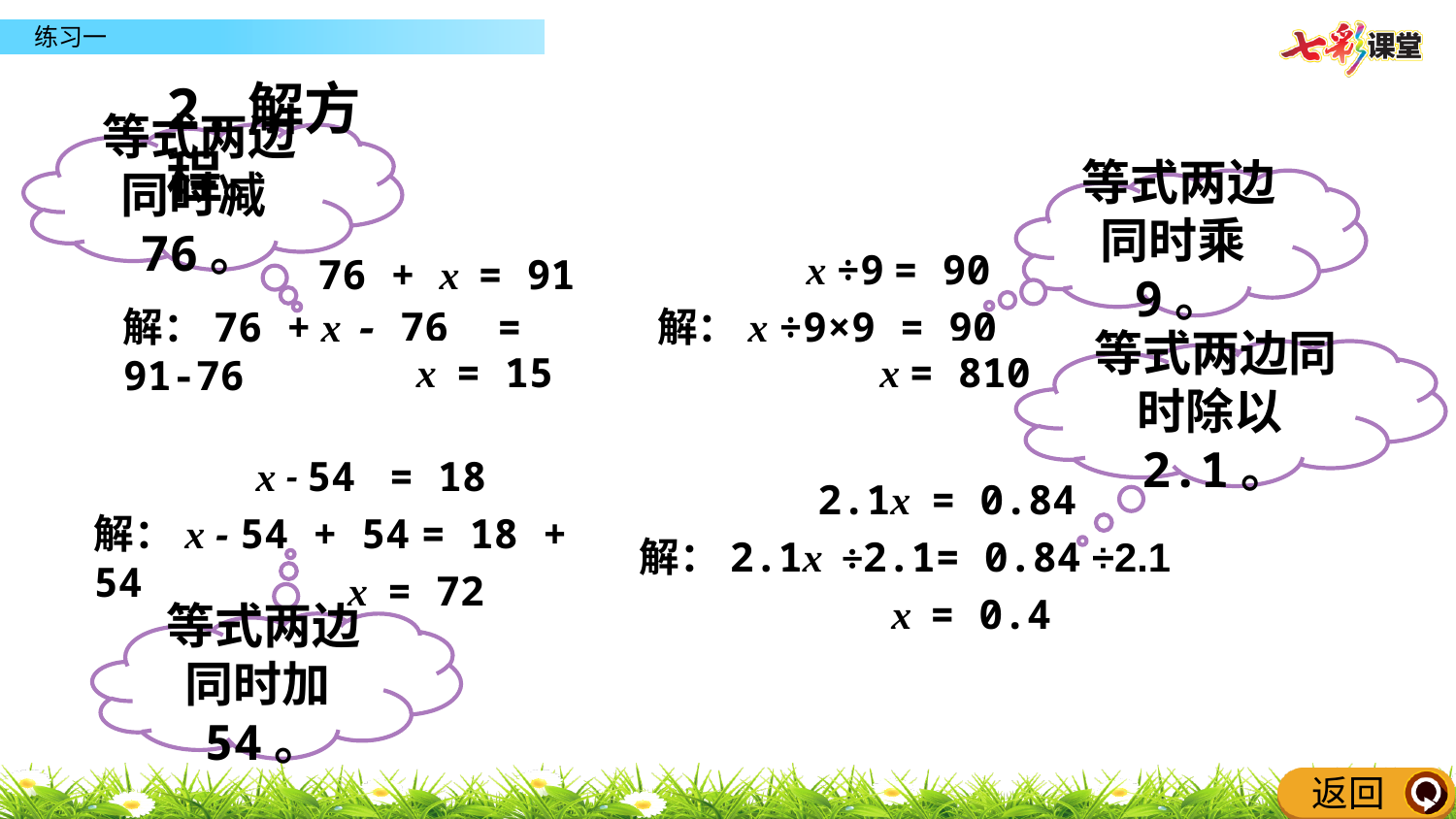

2.解方程。
等式两边同时减76。
等式两边同时乘9。
x ÷9 = 90
76 + x  = 91
解：76 + x - 76  = 91-76
解：x ÷9×9 = 90
x  = 15
x = 810
等式两边同时除以2.1。
x - 54  = 18
2.1x  = 0.84
解：x - 54 + 54 = 18 + 54

解：2.1x  ÷2.1= 0.84 ÷2.1
x  = 72
x  = 0.4
等式两边同时加54。